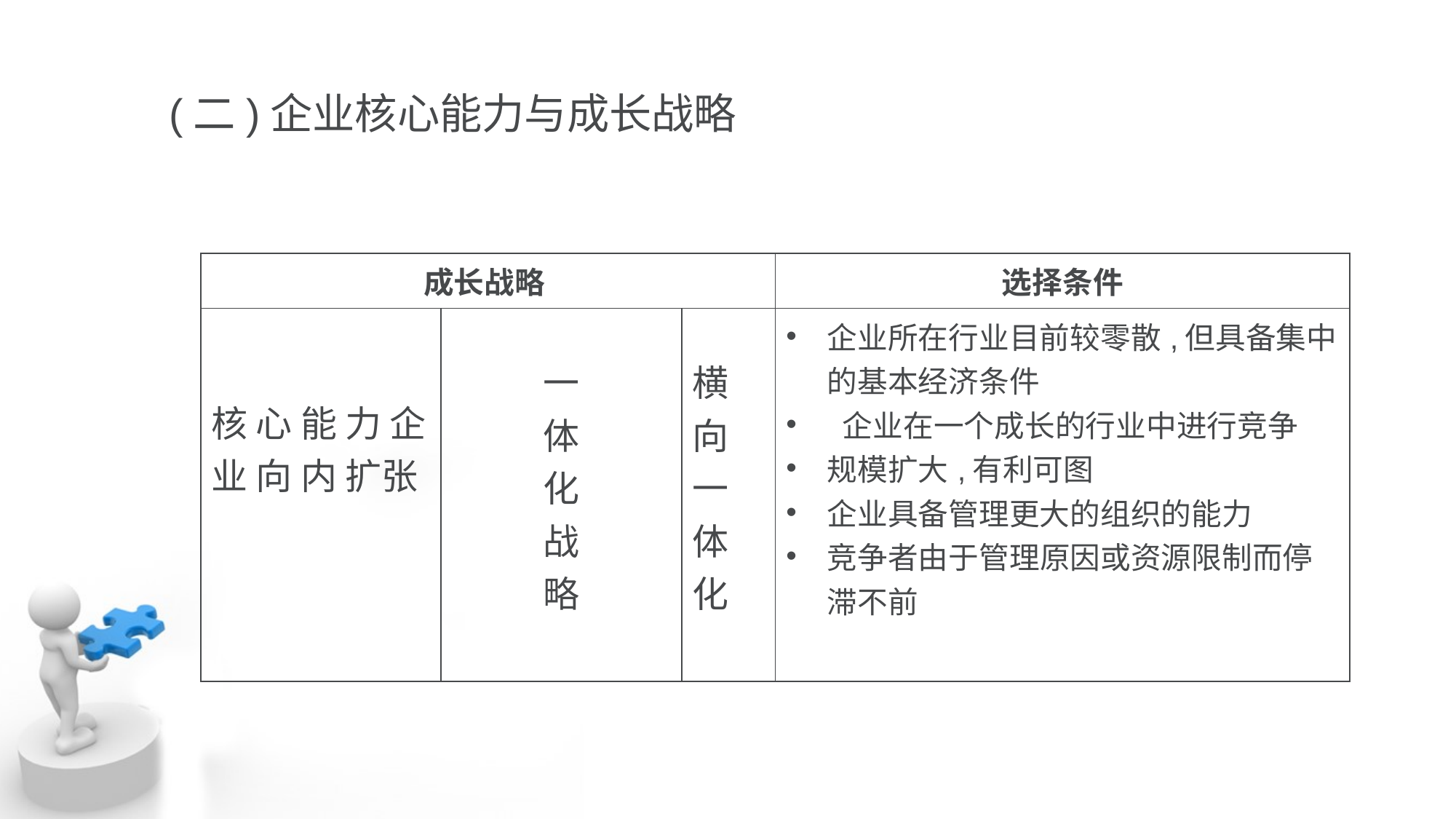

(二)企业核心能力与成长战略
| 成长战略 |  |  | 选择条件 |
| --- | --- | --- | --- |
| 核 心 能 力 企 业 向 内 扩张 | 一 体 化 战 略 | 横向一体化 | 企业所在行业目前较零散,但具备集中的基本经济条件 企业在一个成长的行业中进行竞争 规模扩大,有利可图 企业具备管理更大的组织的能力 竞争者由于管理原因或资源限制而停滞不前 |